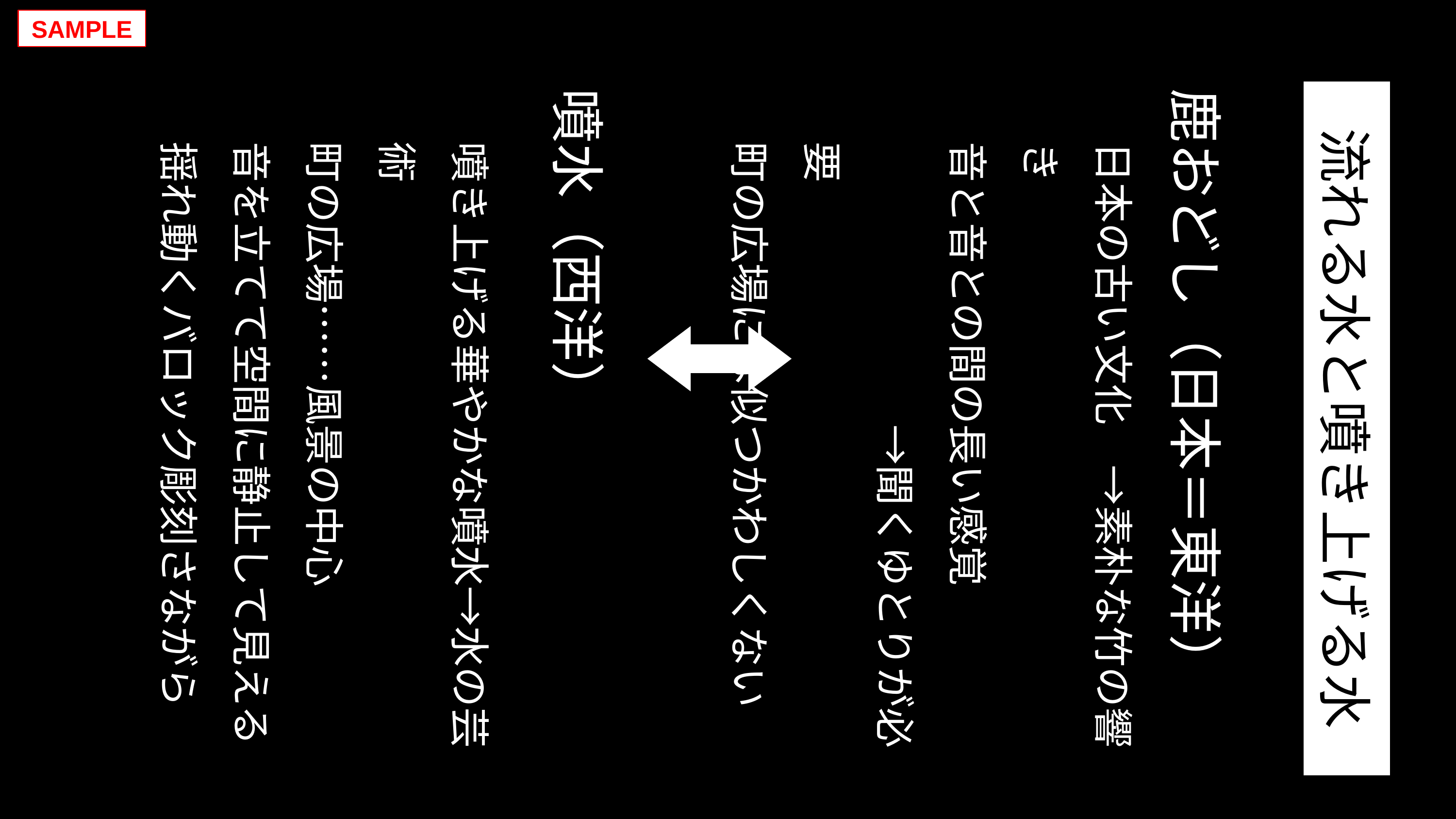

SAMPLE
鹿おどし（日本＝東洋）
流れる水と噴き上げる水
噴水（西洋）
噴き上げる華やかな噴水→水の芸術
町の広場……風景の中心
音を立てて空間に静止して見える
揺れ動くバロック彫刻さながら
日本の古い文化　→素朴な竹の響き
音と音との間の長い感覚
　　　　　　　→聞くゆとりが必要
町の広場には似つかわしくない
v